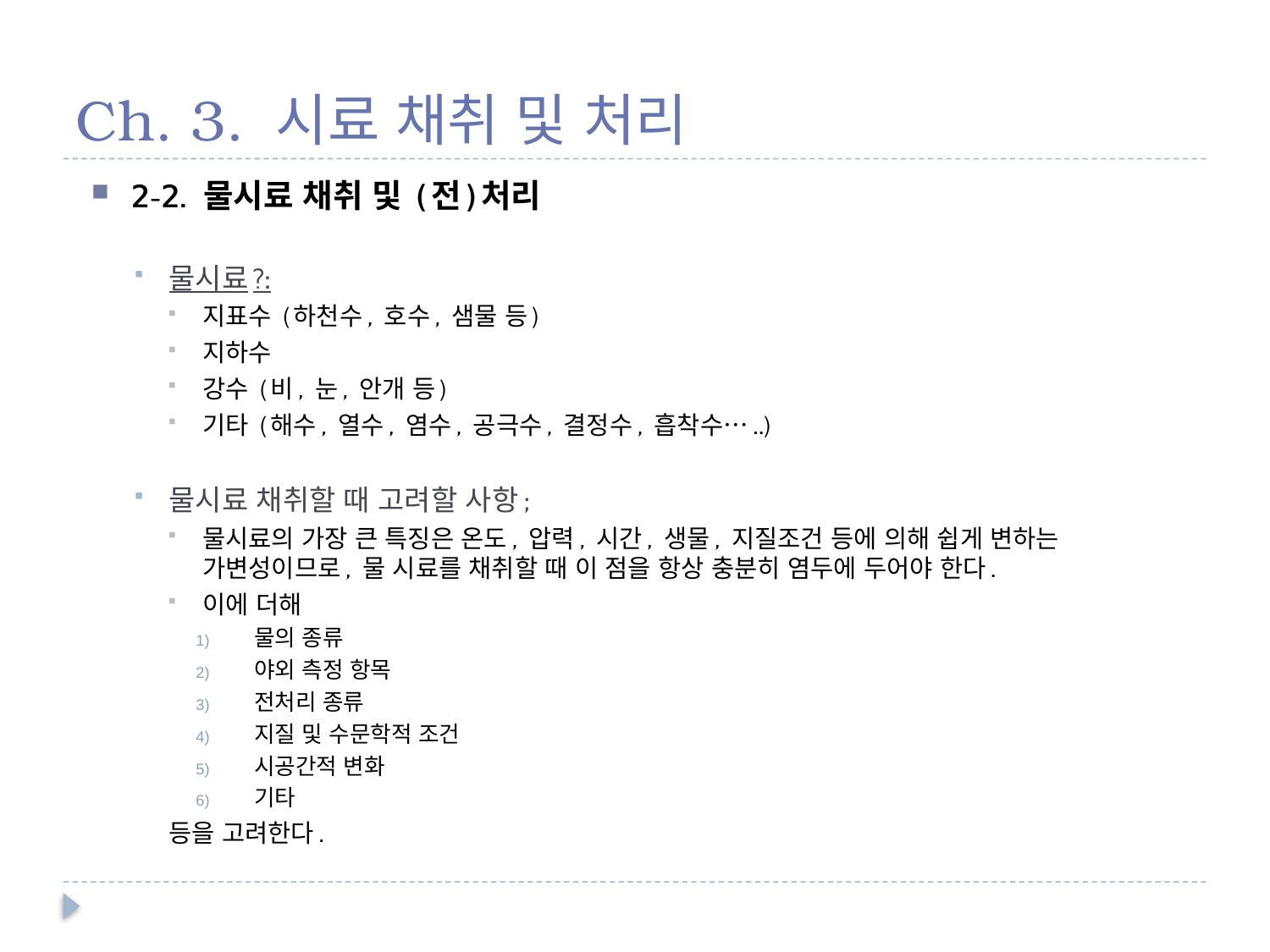

# Ch. 3. 시료 채취 및 처리
2-2. 물시료 채취 및 (전)처리

물시료?:
지표수 (하천수, 호수, 샘물 등)
지하수
강수 (비, 눈, 안개 등)
기타 (해수, 열수, 염수, 공극수, 결정수, 흡착수…..)

물시료 채취할 때 고려할 사항;
물시료의 가장 큰 특징은 온도, 압력, 시간, 생물, 지질조건 등에 의해 쉽게 변하는 가변성이므로, 물 시료를 채취할 때 이 점을 항상 충분히 염두에 두어야 한다.
이에 더해
물의 종류
야외 측정 항목
전처리 종류
지질 및 수문학적 조건
시공간적 변화
기타
	등을 고려한다.